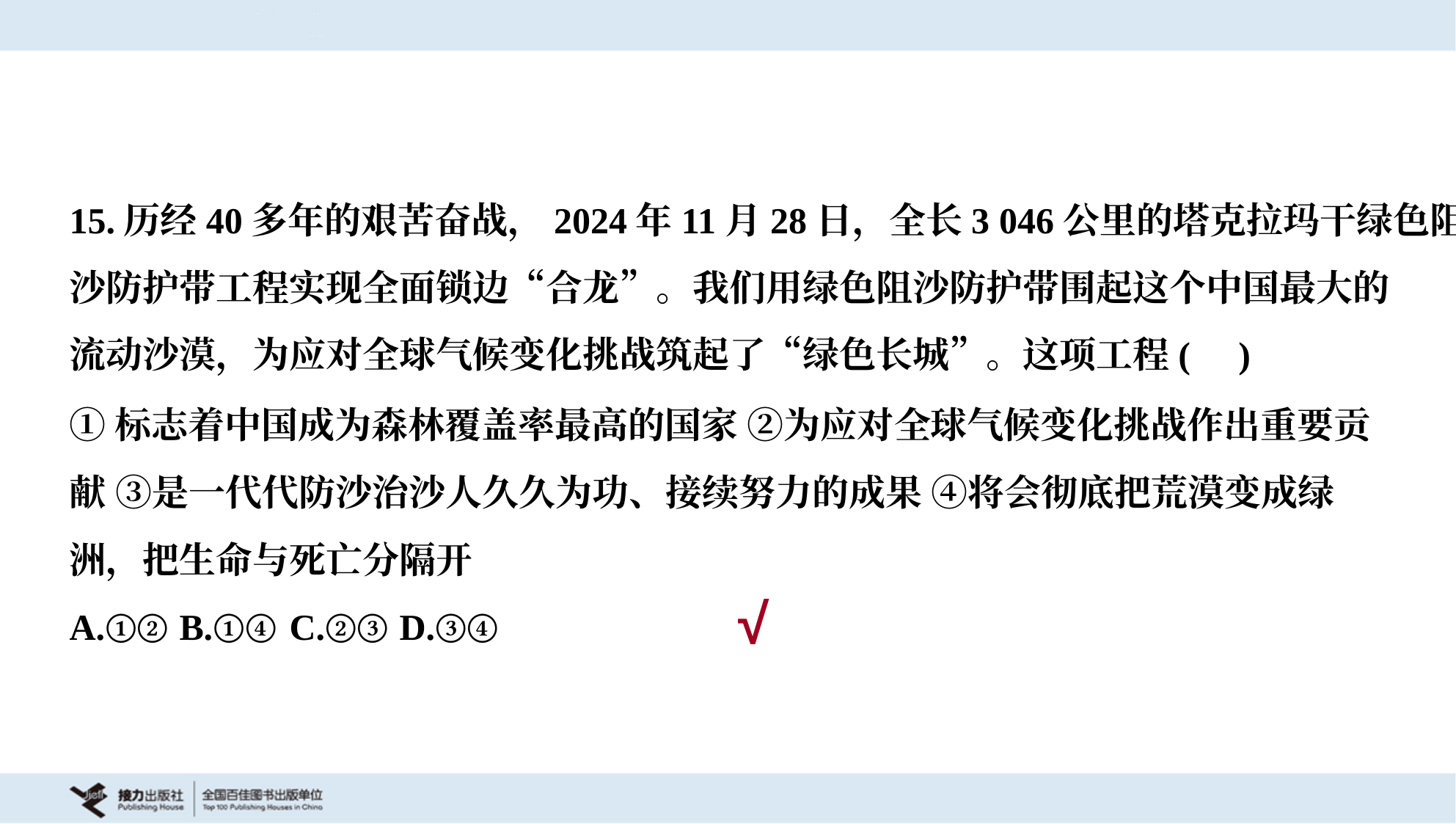

15.历经40多年的艰苦奋战，2024年11月28日，全长3 046公里的塔克拉玛干绿色阻
沙防护带工程实现全面锁边“合龙”。我们用绿色阻沙防护带围起这个中国最大的
流动沙漠，为应对全球气候变化挑战筑起了“绿色长城”。这项工程(     )
①标志着中国成为森林覆盖率最高的国家 ②为应对全球气候变化挑战作出重要贡
献 ③是一代代防沙治沙人久久为功、接续努力的成果 ④将会彻底把荒漠变成绿
洲，把生命与死亡分隔开
A.①②	B.①④	C.②③	D.③④
√